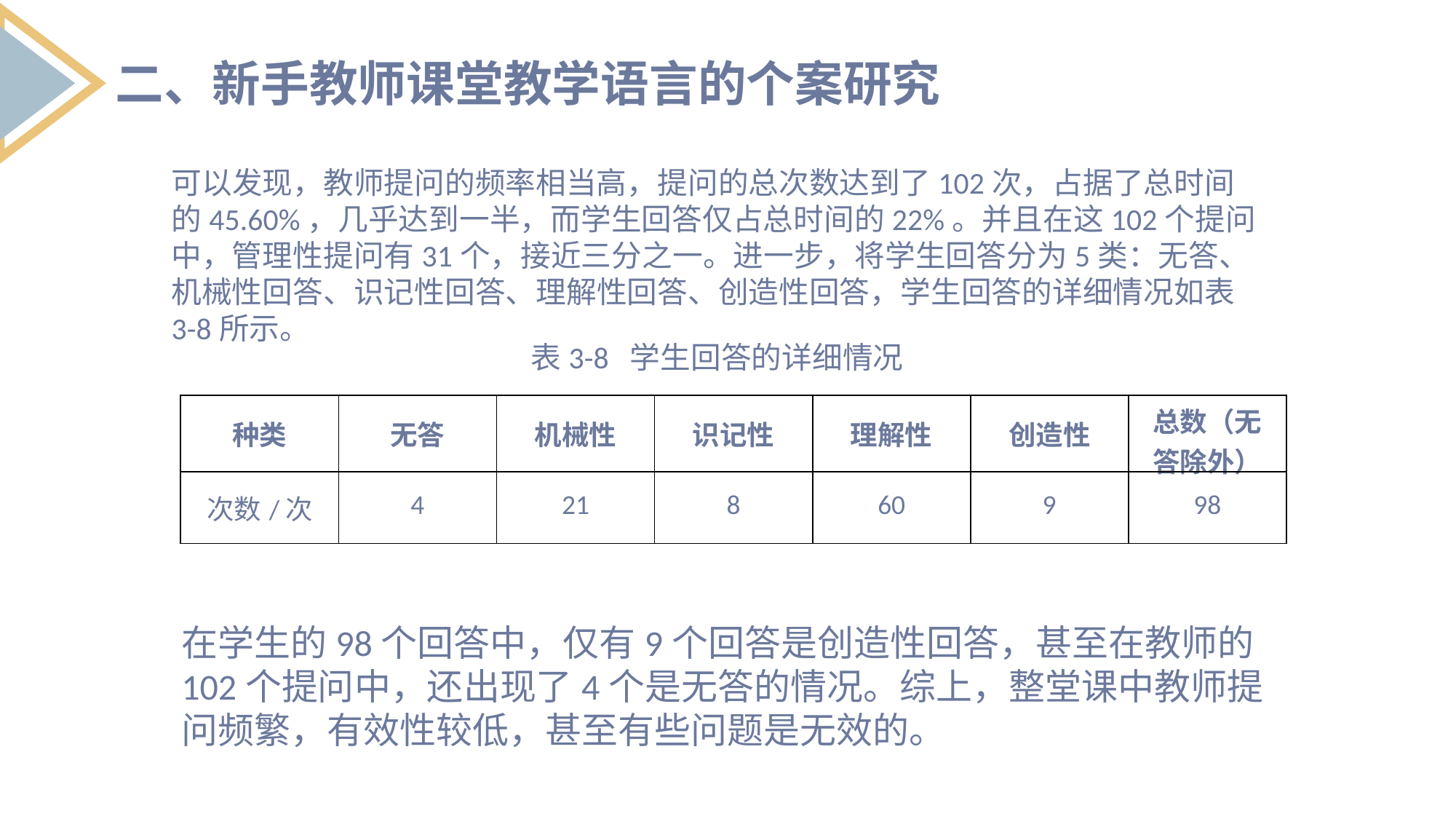

二、新手教师课堂教学语言的个案研究
可以发现，教师提问的频率相当高，提问的总次数达到了102次，占据了总时间的45.60%，几乎达到一半，而学生回答仅占总时间的22%。并且在这102个提问中，管理性提问有31个，接近三分之一。进一步，将学生回答分为5类：无答、机械性回答、识记性回答、理解性回答、创造性回答，学生回答的详细情况如表3-8所示。
表3-8  学生回答的详细情况
| 种类 | 无答 | 机械性 | 识记性 | 理解性 | 创造性 | 总数（无答除外） |
| --- | --- | --- | --- | --- | --- | --- |
| 次数/次 | 4 | 21 | 8 | 60 | 9 | 98 |
在学生的98个回答中，仅有9个回答是创造性回答，甚至在教师的102个提问中，还出现了4个是无答的情况。综上，整堂课中教师提问频繁，有效性较低，甚至有些问题是无效的。